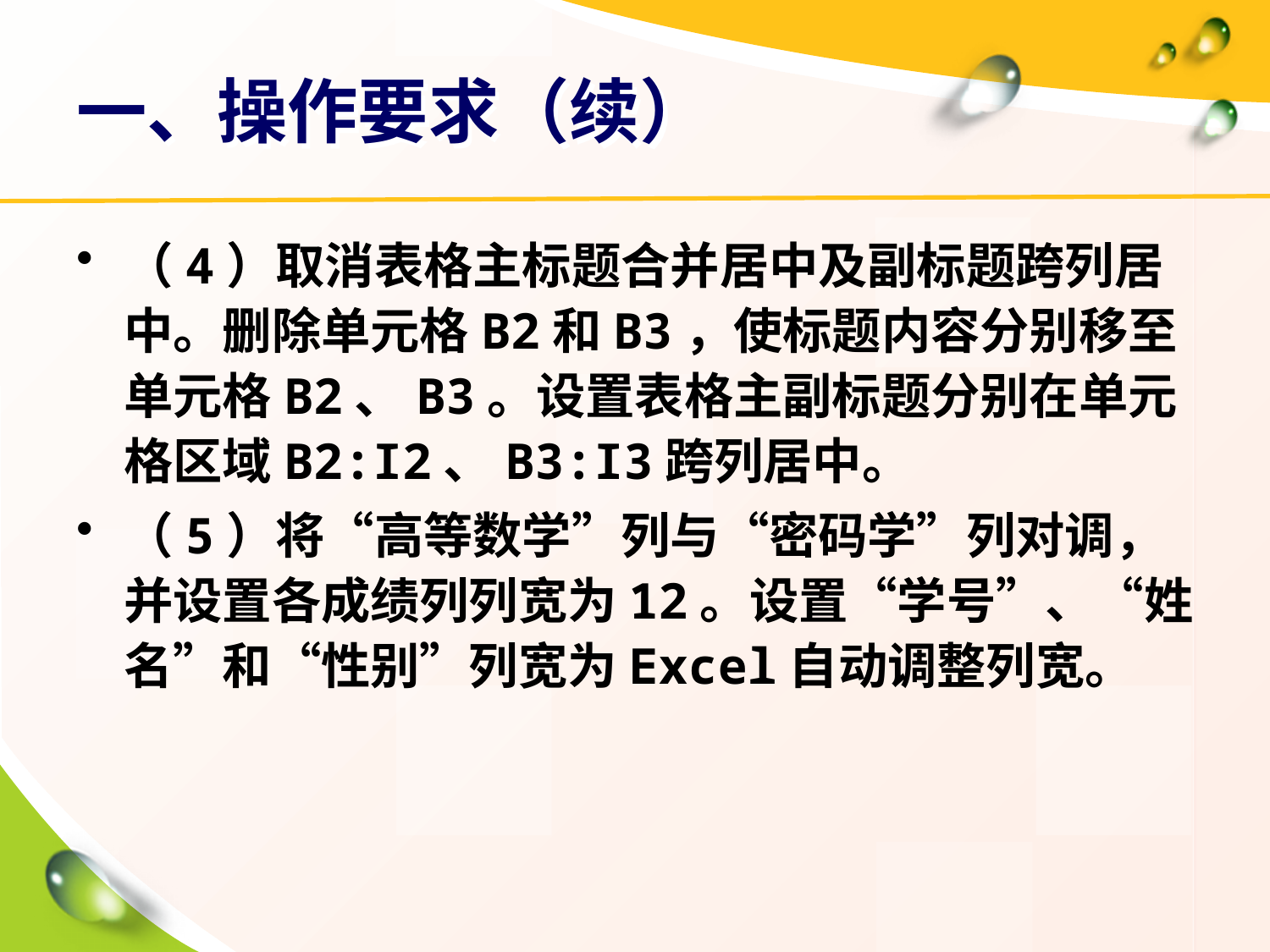

# 一、操作要求（续）
（4）取消表格主标题合并居中及副标题跨列居中。删除单元格B2和B3，使标题内容分别移至单元格B2、B3。设置表格主副标题分别在单元格区域B2:I2、B3:I3跨列居中。
（5）将“高等数学”列与“密码学”列对调，并设置各成绩列列宽为12。设置“学号”、“姓名”和“性别”列宽为Excel自动调整列宽。